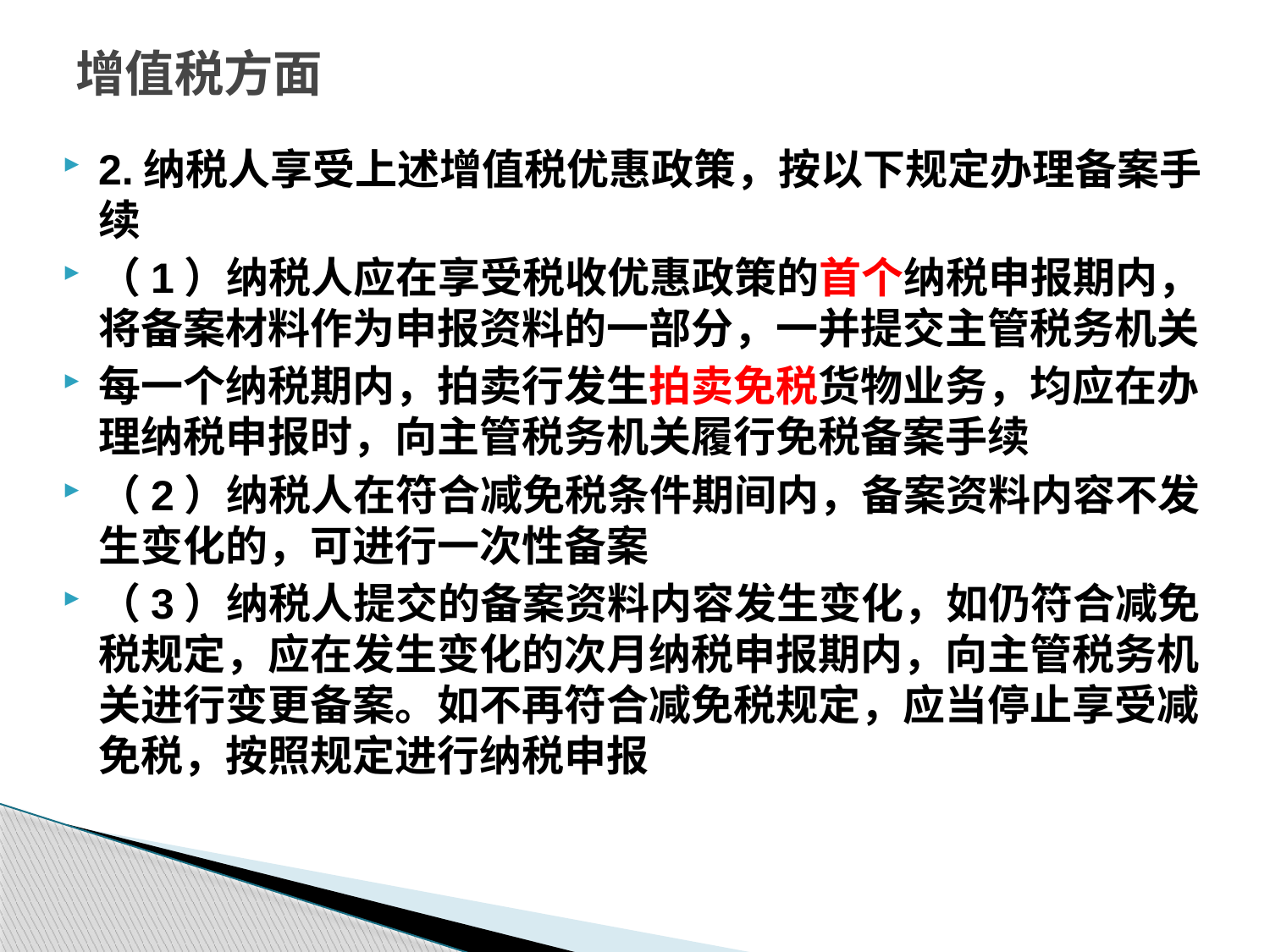

# 增值税方面
2.纳税人享受上述增值税优惠政策，按以下规定办理备案手续
（1）纳税人应在享受税收优惠政策的首个纳税申报期内，将备案材料作为申报资料的一部分，一并提交主管税务机关
每一个纳税期内，拍卖行发生拍卖免税货物业务，均应在办理纳税申报时，向主管税务机关履行免税备案手续
（2）纳税人在符合减免税条件期间内，备案资料内容不发生变化的，可进行一次性备案
（3）纳税人提交的备案资料内容发生变化，如仍符合减免税规定，应在发生变化的次月纳税申报期内，向主管税务机关进行变更备案。如不再符合减免税规定，应当停止享受减免税，按照规定进行纳税申报